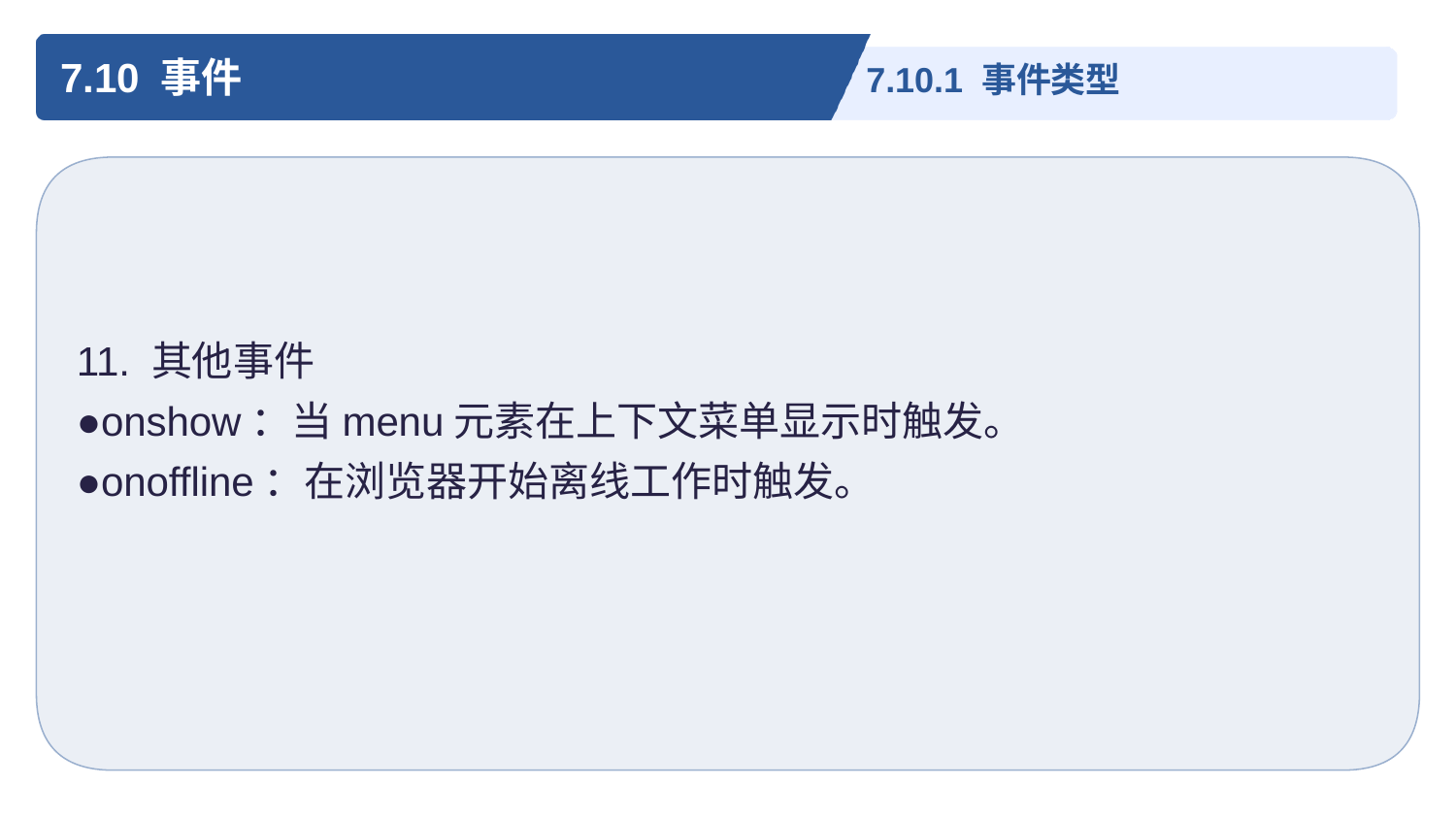

7.10 事件
7.10.1 事件类型

11. 其他事件
●onshow：当menu元素在上下文菜单显示时触发。
●onoffline：在浏览器开始离线工作时触发。